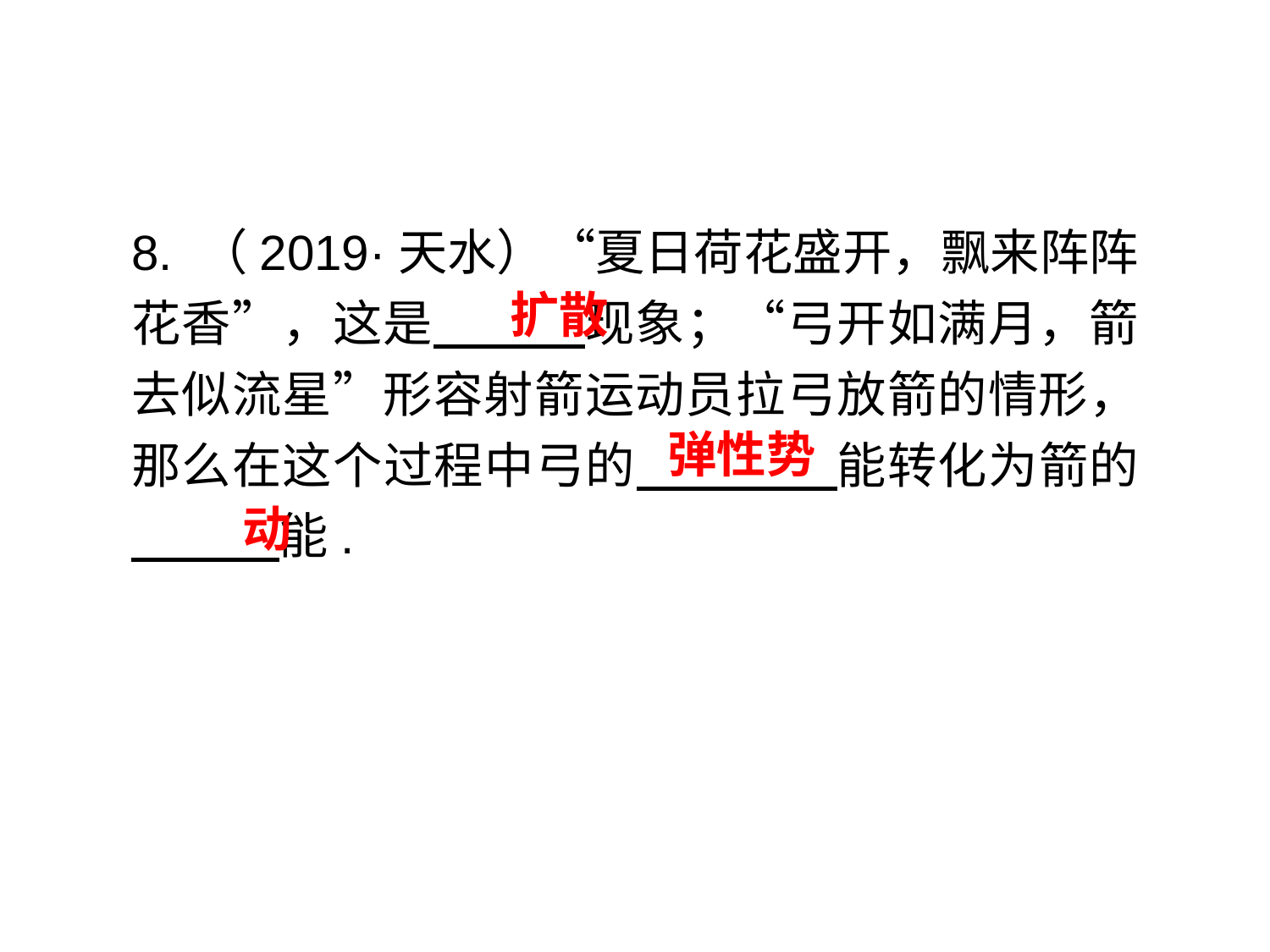

8. （2019·天水）“夏日荷花盛开，飘来阵阵花香”，这是　　　现象；“弓开如满月，箭去似流星”形容射箭运动员拉弓放箭的情形，那么在这个过程中弓的　　    　能转化为箭的　　　能.
扩散
弹性势
 动